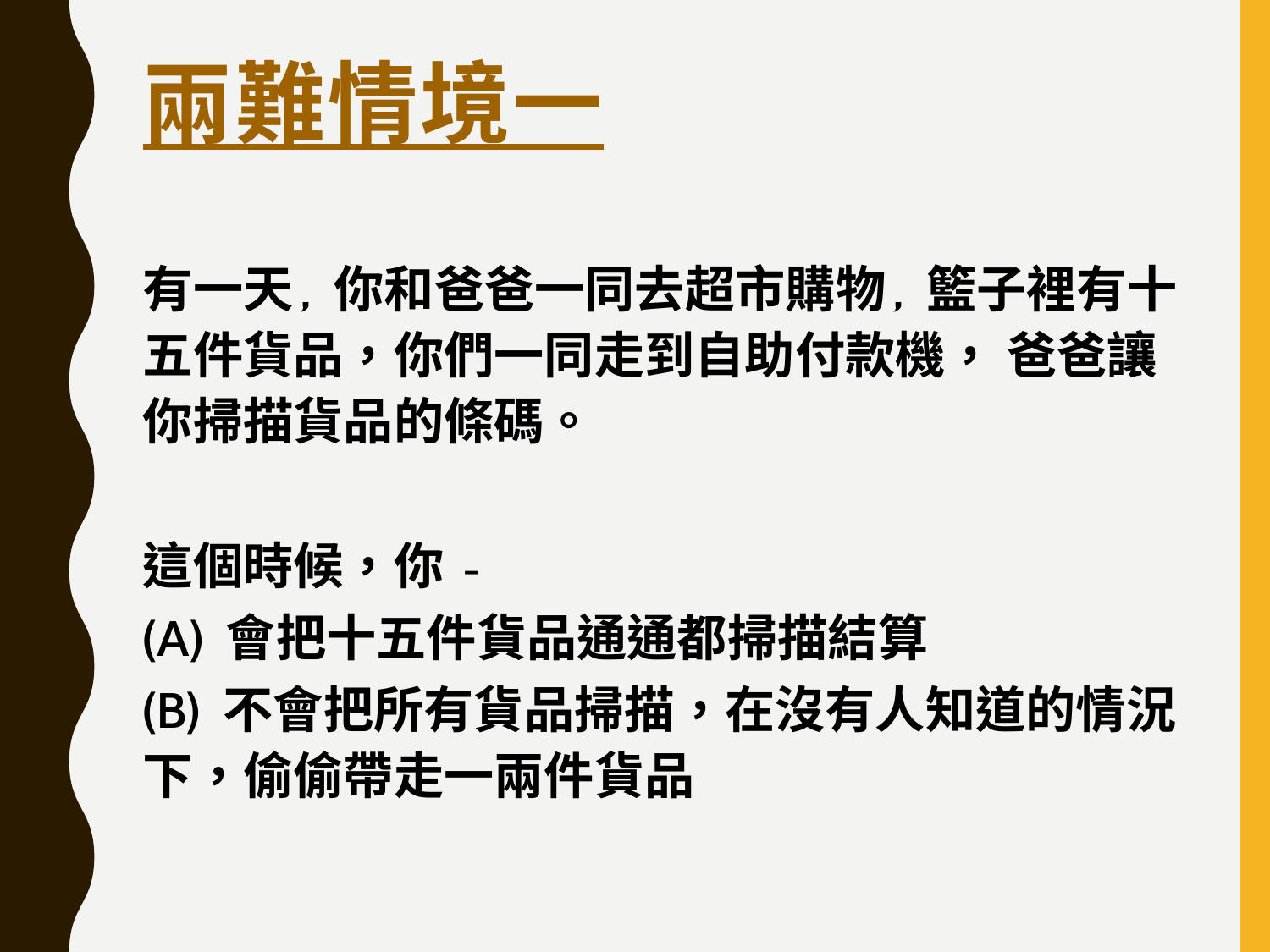

# 兩難情境一
有一天, 你和爸爸一同去超市購物, 籃子裡有十五件貨品，你們一同走到自助付款機， 爸爸讓你掃描貨品的條碼。

這個時候，你 -
(A) 會把十五件貨品通通都掃描結算
(B) 不會把所有貨品掃描，在沒有人知道的情況下，偷偷帶走一兩件貨品